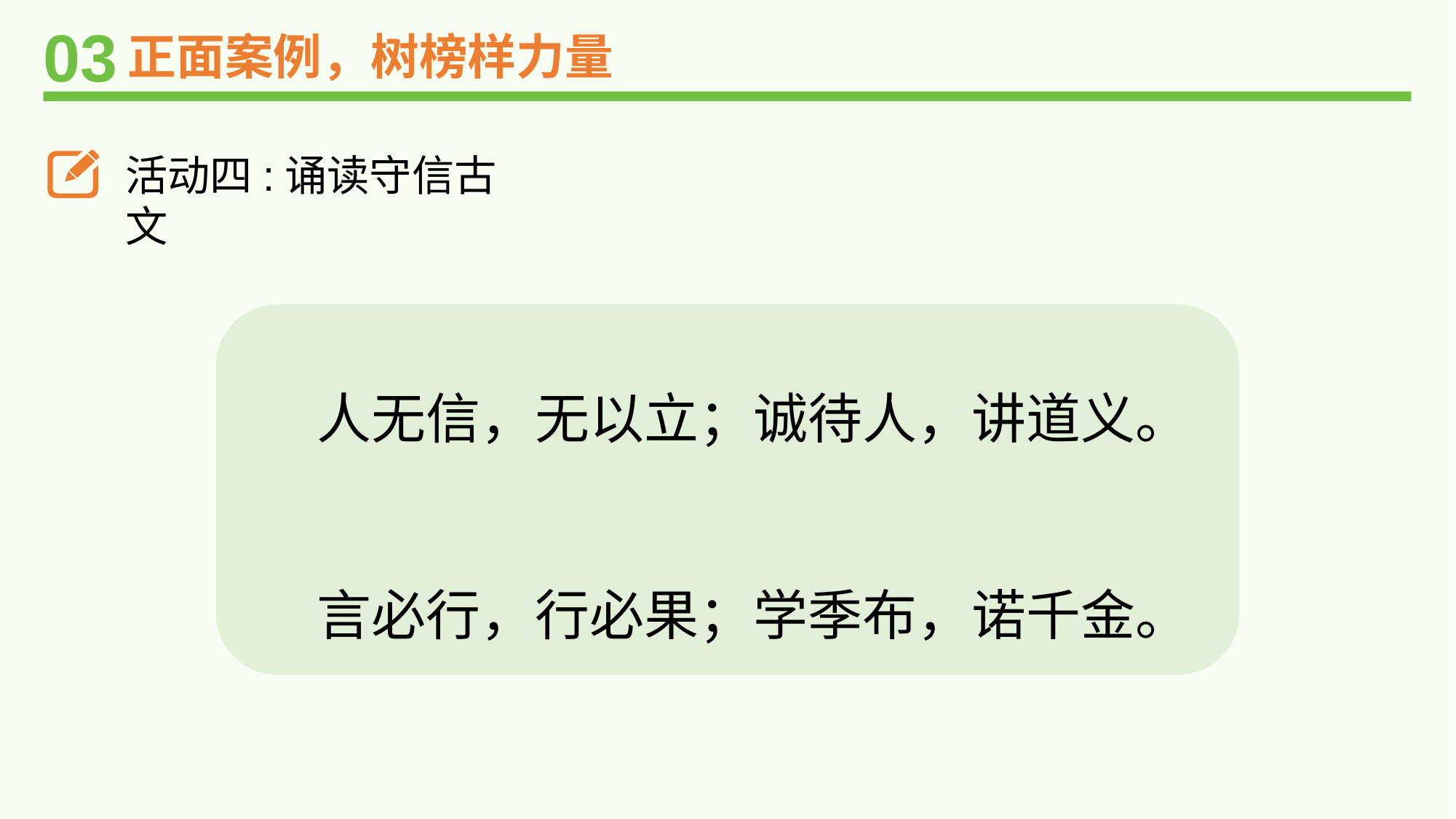

03
正面案例，树榜样力量

活动四:诵读守信古文

 人无信，无以立；诚待人，讲道义。
 言必行，行必果；学季布，诺千金。